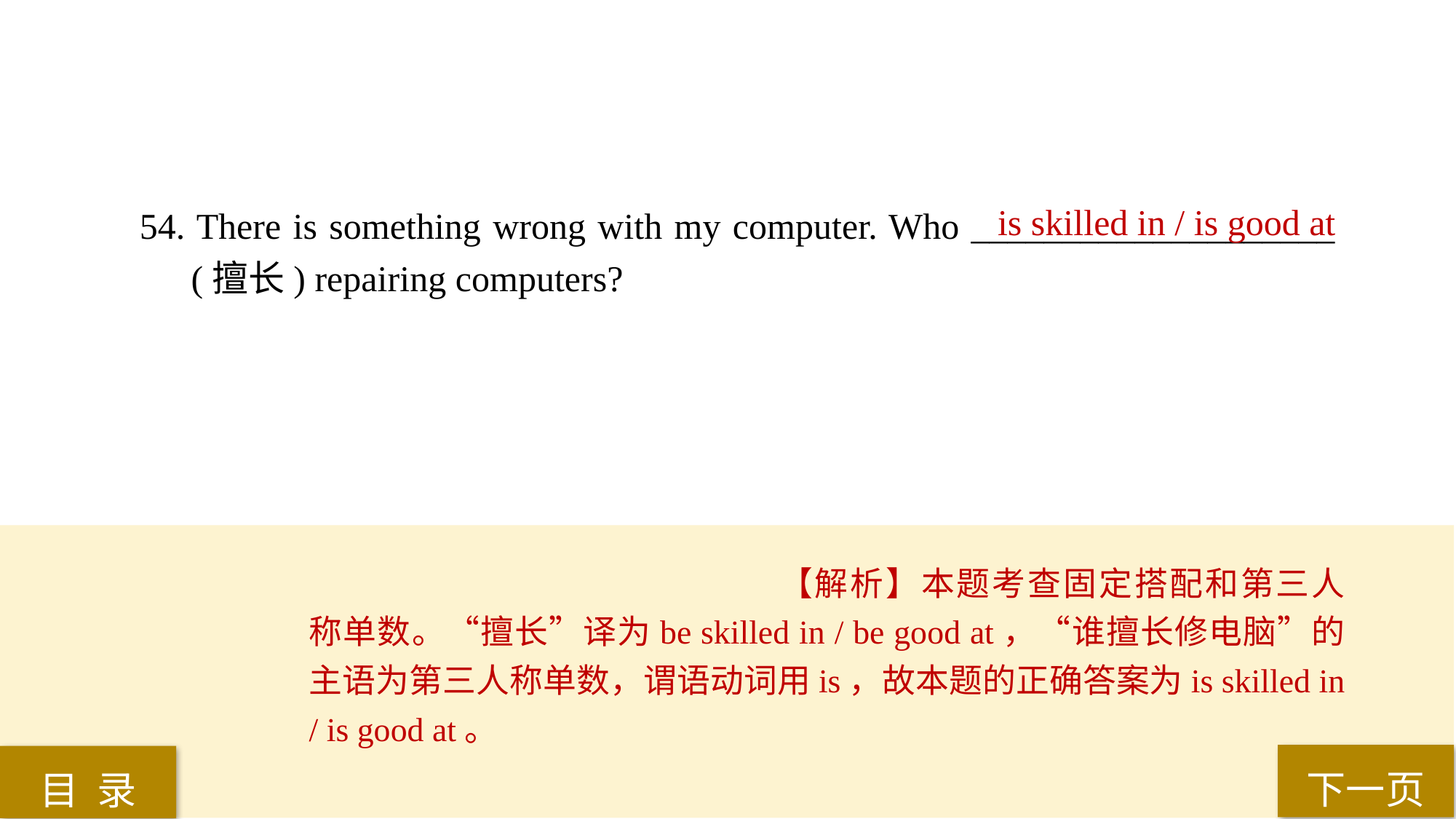

54. There is something wrong with my computer. Who ____________________ (擅长) repairing computers?
is skilled in / is good at
【解析】本题考查固定搭配和第三人称单数。“擅长”译为be skilled in / be good at，“谁擅长修电脑”的主语为第三人称单数，谓语动词用is，故本题的正确答案为is skilled in / is good at。